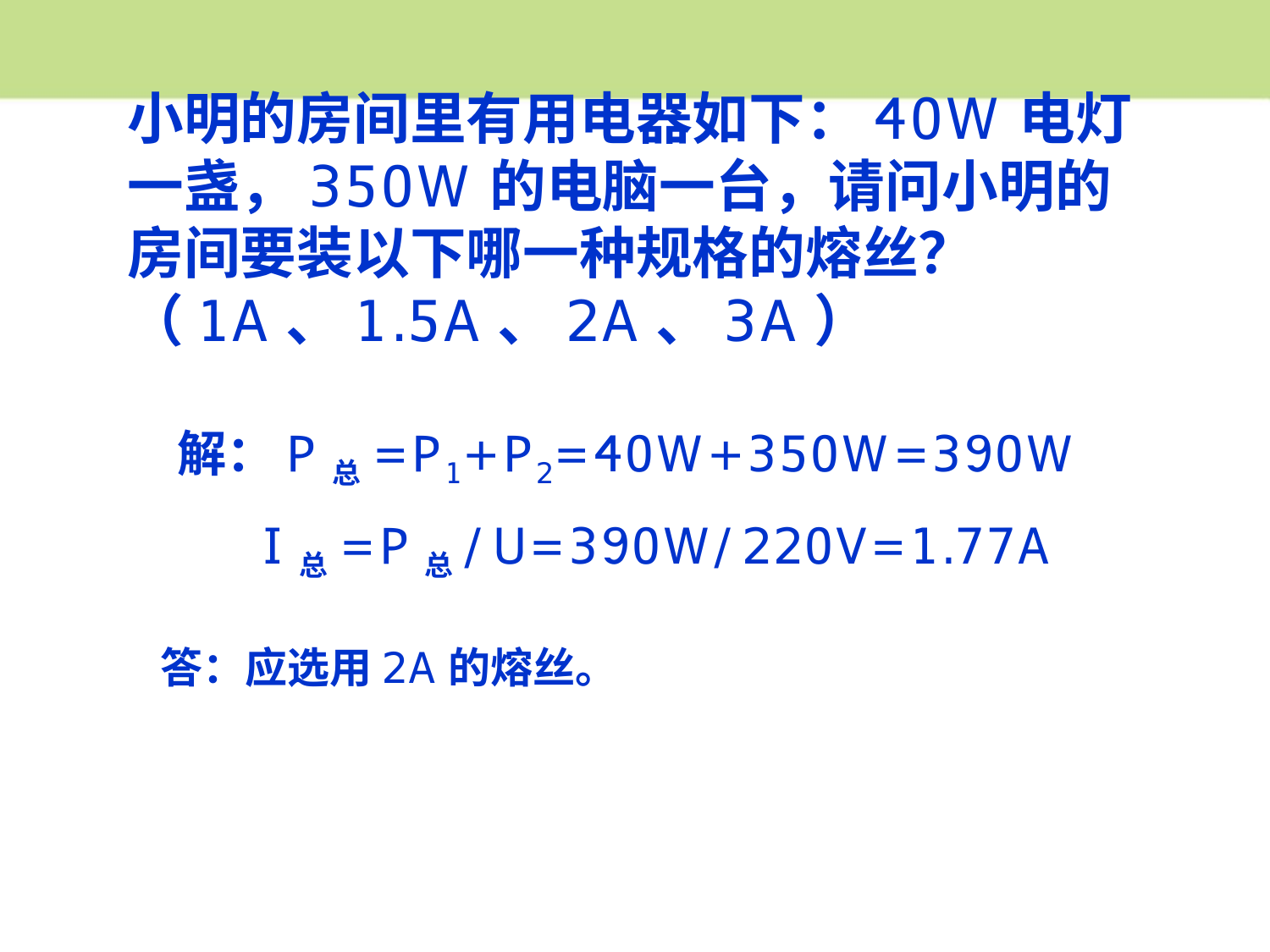

小明的房间里有用电器如下：40W电灯一盏，350W的电脑一台，请问小明的房间要装以下哪一种规格的熔丝？（1A、1.5A、2A、3A）
解：P总=P1+P2=40W+350W=390W
      I总=P总/U=390W/220V=1.77A
答：应选用2A的熔丝。